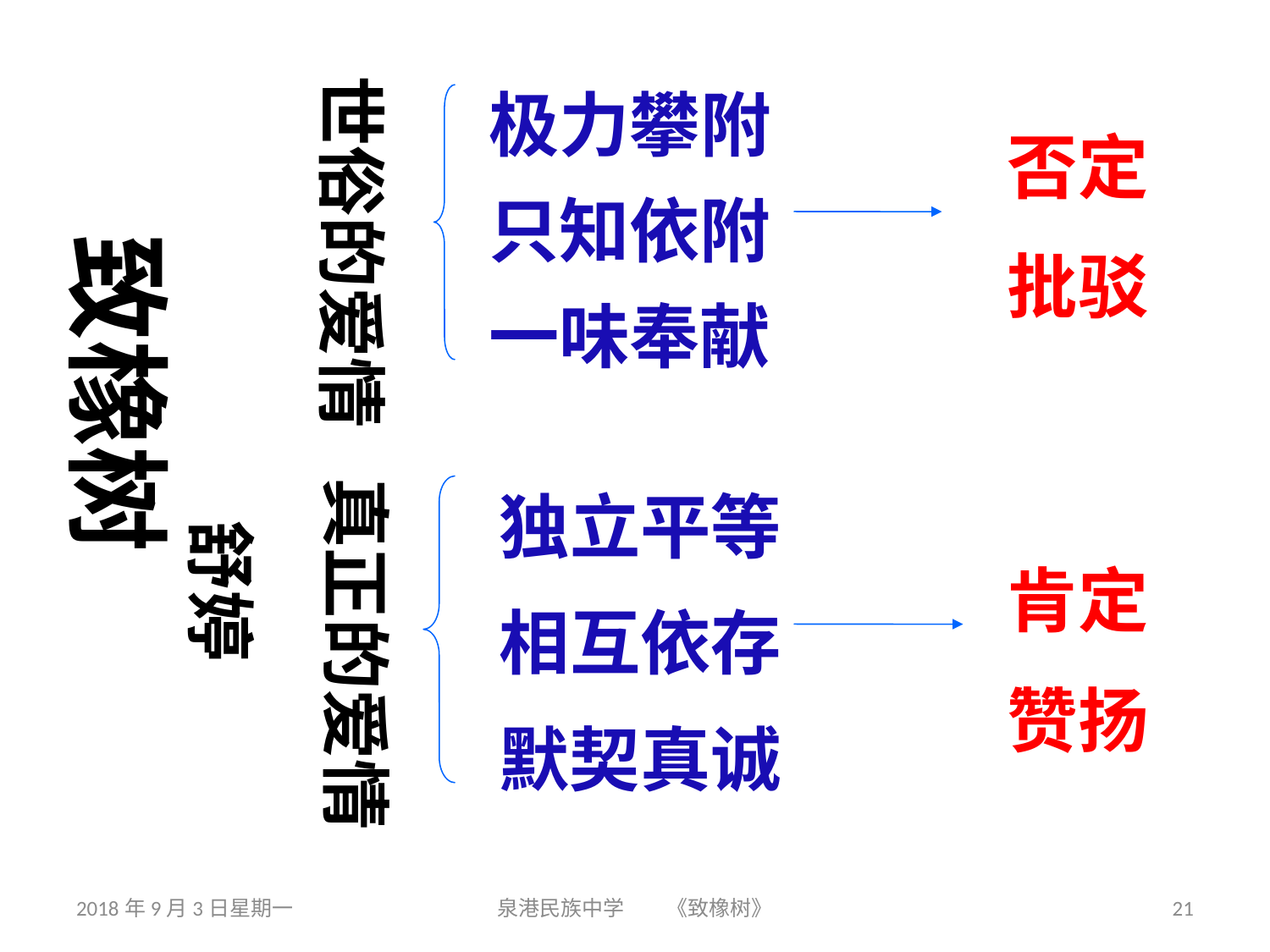

世俗的爱情
极力攀附

否定
批驳

只知依附

致橡树
一味奉献
真正的爱情

独立平等

舒婷

肯定
赞扬
相互依存

默契真诚
2018年9月3日星期一
泉港民族中学         《致橡树》
21